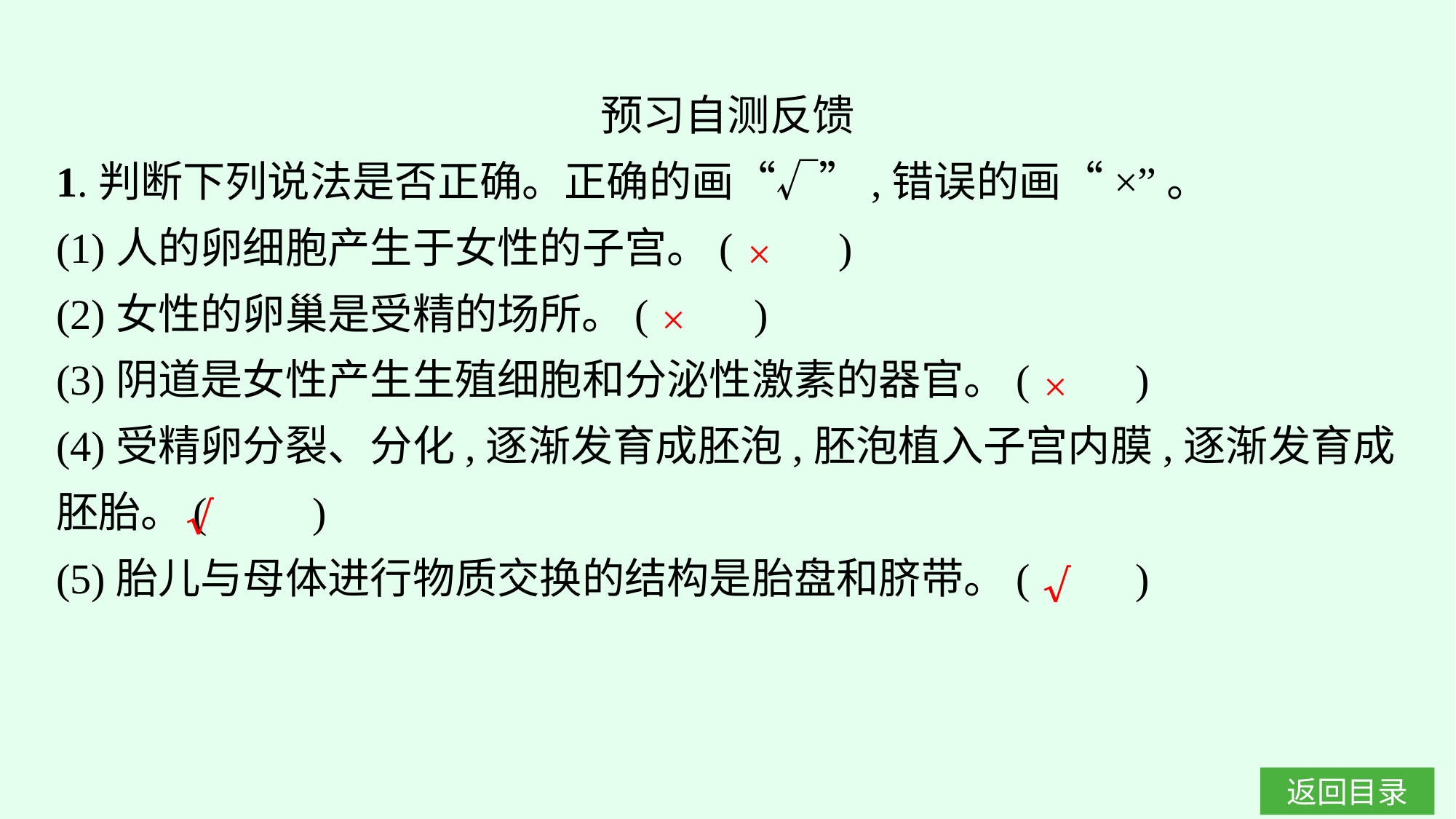

预习自测反馈
1.判断下列说法是否正确。正确的画“√”,错误的画“×”。
(1)人的卵细胞产生于女性的子宫。(　　)
(2)女性的卵巢是受精的场所。(　　)
(3)阴道是女性产生生殖细胞和分泌性激素的器官。(　　)
(4)受精卵分裂、分化,逐渐发育成胚泡,胚泡植入子宫内膜,逐渐发育成胚胎。(　　)
(5)胎儿与母体进行物质交换的结构是胎盘和脐带。(　　)
×
×
×
√
√